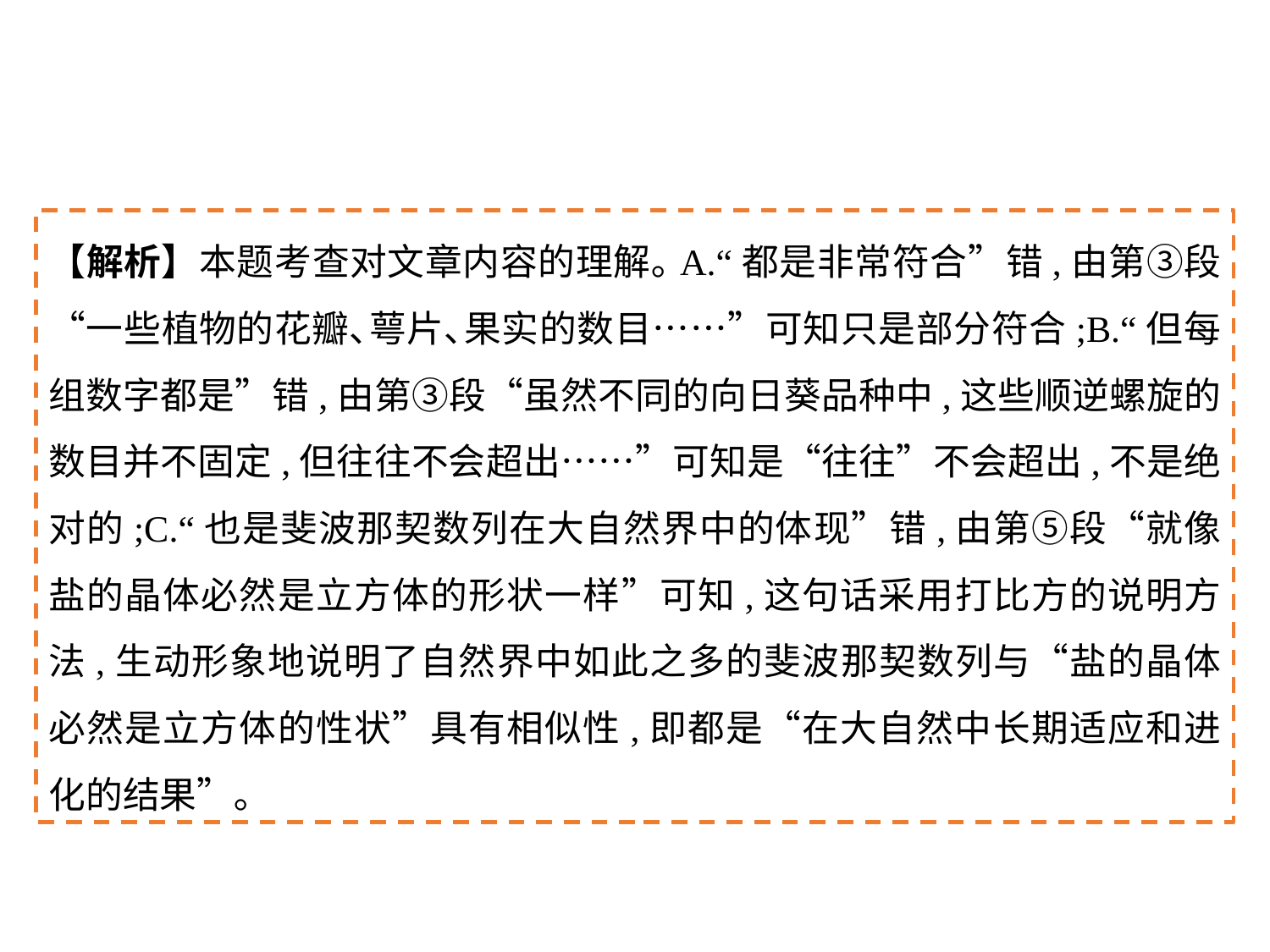

【解析】本题考查对文章内容的理解｡A.“都是非常符合”错,由第③段“一些植物的花瓣､萼片､果实的数目……”可知只是部分符合;B.“但每组数字都是”错,由第③段“虽然不同的向日葵品种中,这些顺逆螺旋的数目并不固定,但往往不会超出……”可知是“往往”不会超出,不是绝对的;C.“也是斐波那契数列在大自然界中的体现”错,由第⑤段“就像盐的晶体必然是立方体的形状一样”可知,这句话采用打比方的说明方法,生动形象地说明了自然界中如此之多的斐波那契数列与“盐的晶体必然是立方体的性状”具有相似性,即都是“在大自然中长期适应和进化的结果”｡